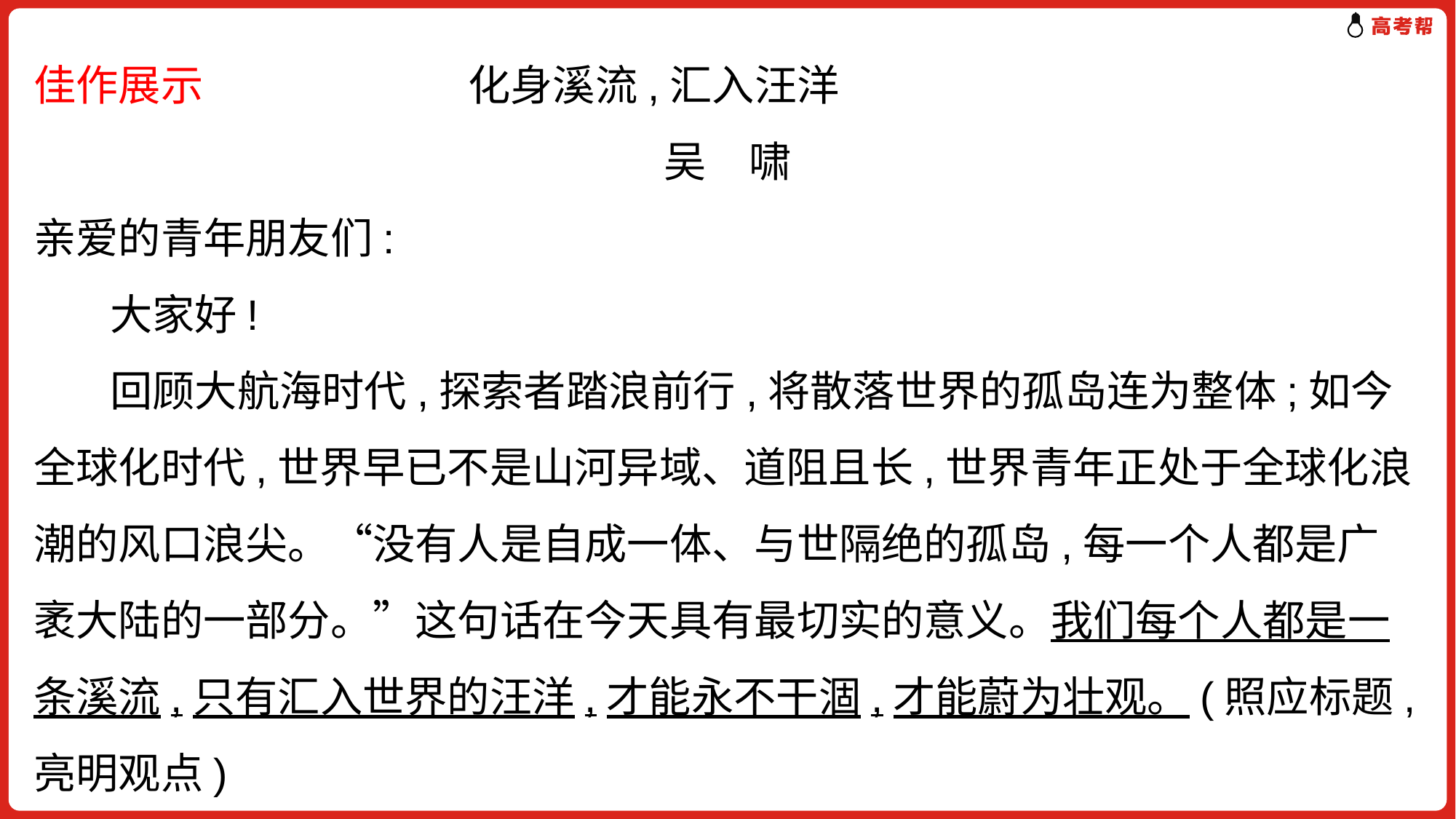

佳作展示                            化身溪流,汇入汪洋
吴　啸
亲爱的青年朋友们:
       大家好!
       回顾大航海时代,探索者踏浪前行,将散落世界的孤岛连为整体;如今全球化时代,世界早已不是山河异域、道阻且长,世界青年正处于全球化浪潮的风口浪尖。“没有人是自成一体、与世隔绝的孤岛,每一个人都是广袤大陆的一部分。”这句话在今天具有最切实的意义。我们每个人都是一条溪流,只有汇入世界的汪洋,才能永不干涸,才能蔚为壮观。(照应标题,亮明观点)